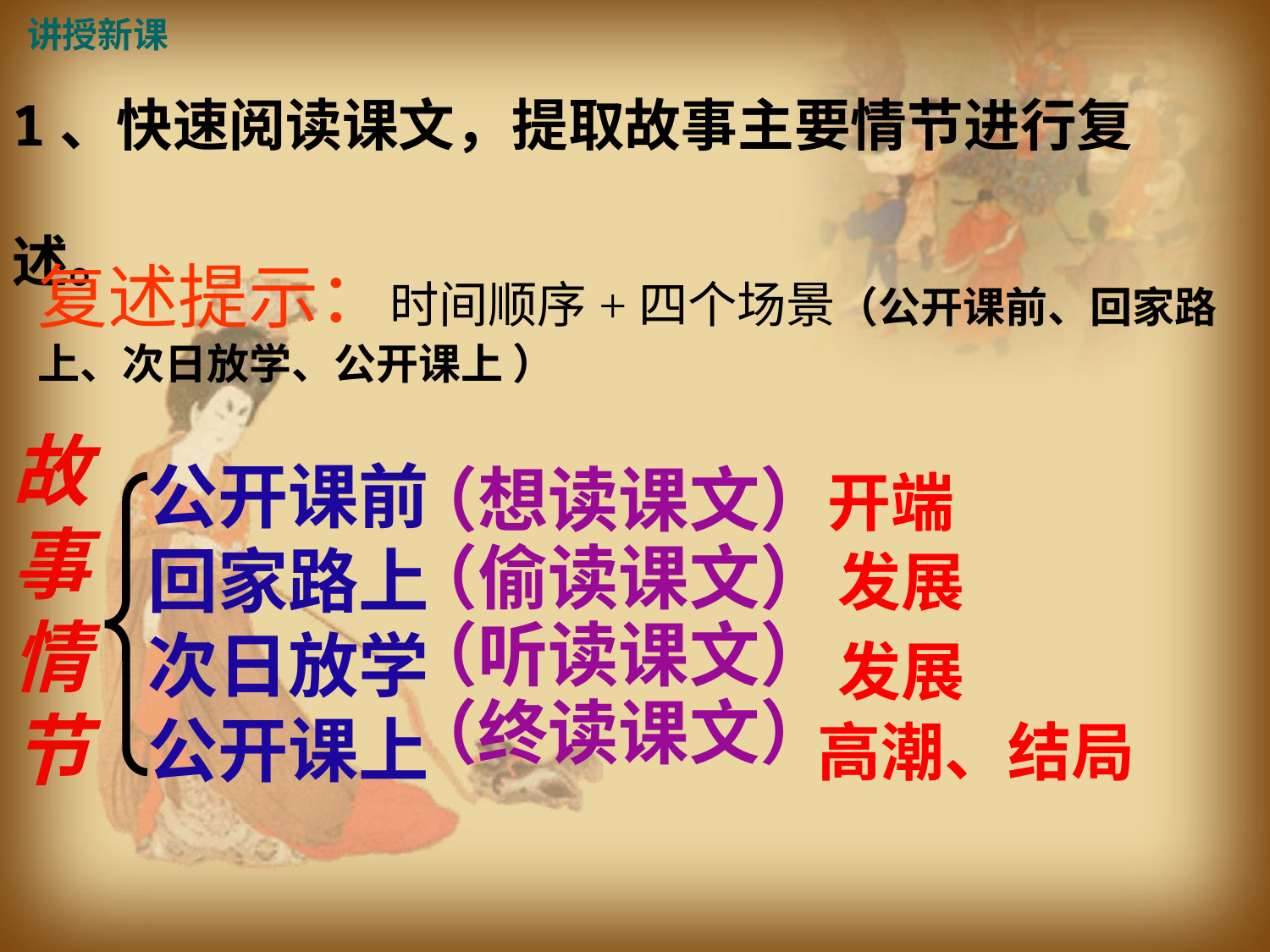

讲授新课
1、快速阅读课文，提取故事主要情节进行复述。
复述提示：时间顺序+四个场景（公开课前、回家路上、次日放学、公开课上 ）
故事情节
公开课前
回家路上
次日放学
公开课上
开端

（想读课文）
（偷读课文）
（听读课文）
（终读课文）
发展
发展
高潮、结局